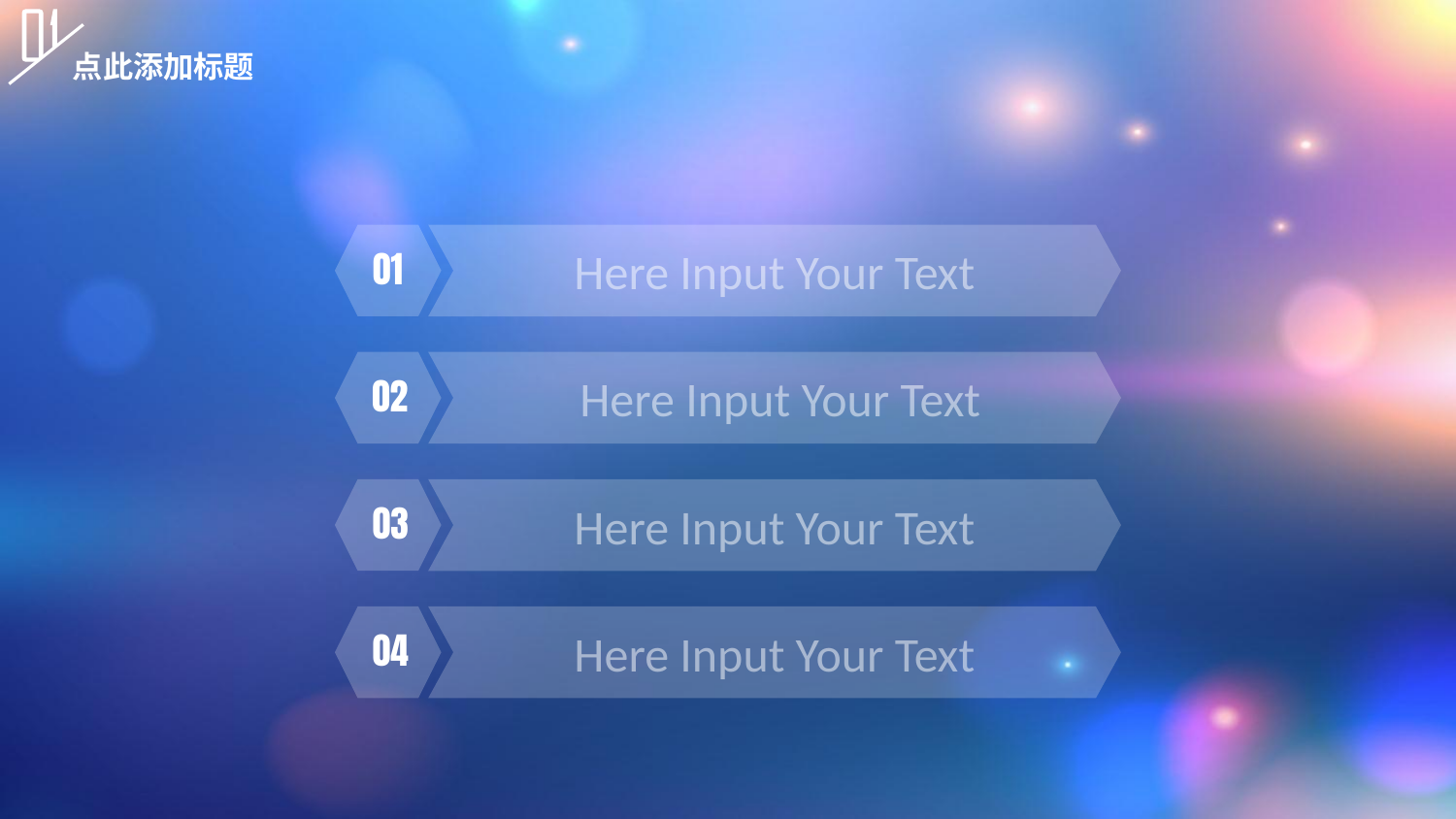

点此添加标题

01
Here Input Your Text

02
 Here Input Your Text

03
Here Input Your Text

04
Here Input Your Text